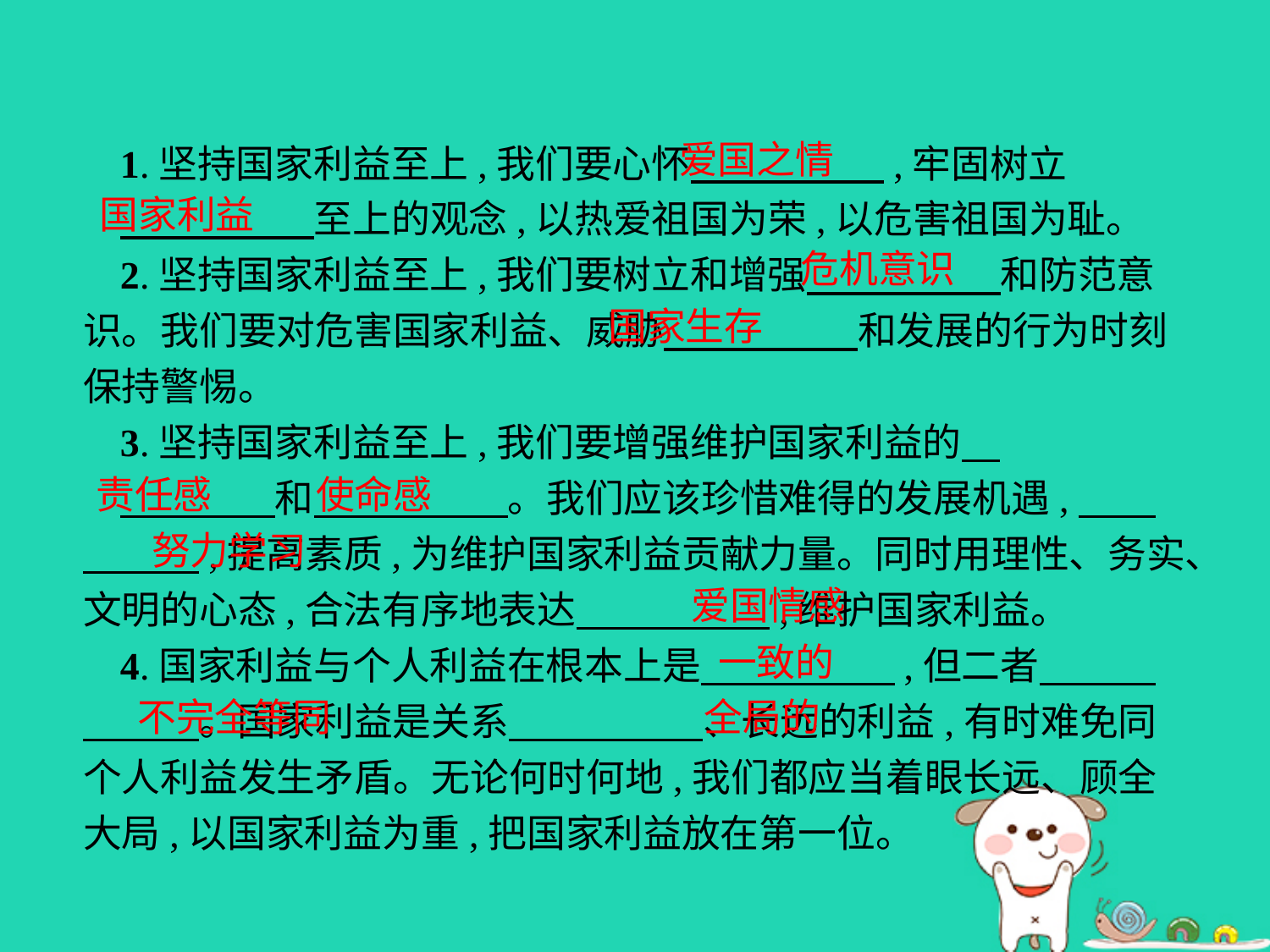

爱国之情
1.坚持国家利益至上,我们要心怀　　　　　,牢固树立
　　　　　至上的观念,以热爱祖国为荣,以危害祖国为耻。
2.坚持国家利益至上,我们要树立和增强　　　　　和防范意识。我们要对危害国家利益、威胁　　　　　和发展的行为时刻保持警惕。
3.坚持国家利益至上,我们要增强维护国家利益的
　　　　和　　　　　。我们应该珍惜难得的发展机遇,　　　　　,提高素质,为维护国家利益贡献力量。同时用理性、务实、文明的心态,合法有序地表达　　　　　,维护国家利益。
4.国家利益与个人利益在根本上是　　　　　,但二者　　　　　　。国家利益是关系　　　　　、长远的利益,有时难免同个人利益发生矛盾。无论何时何地,我们都应当着眼长远、顾全大局,以国家利益为重,把国家利益放在第一位。
国家利益
危机意识
国家生存
责任感
使命感
努力学习
爱国情感
一致的
不完全等同
全局的